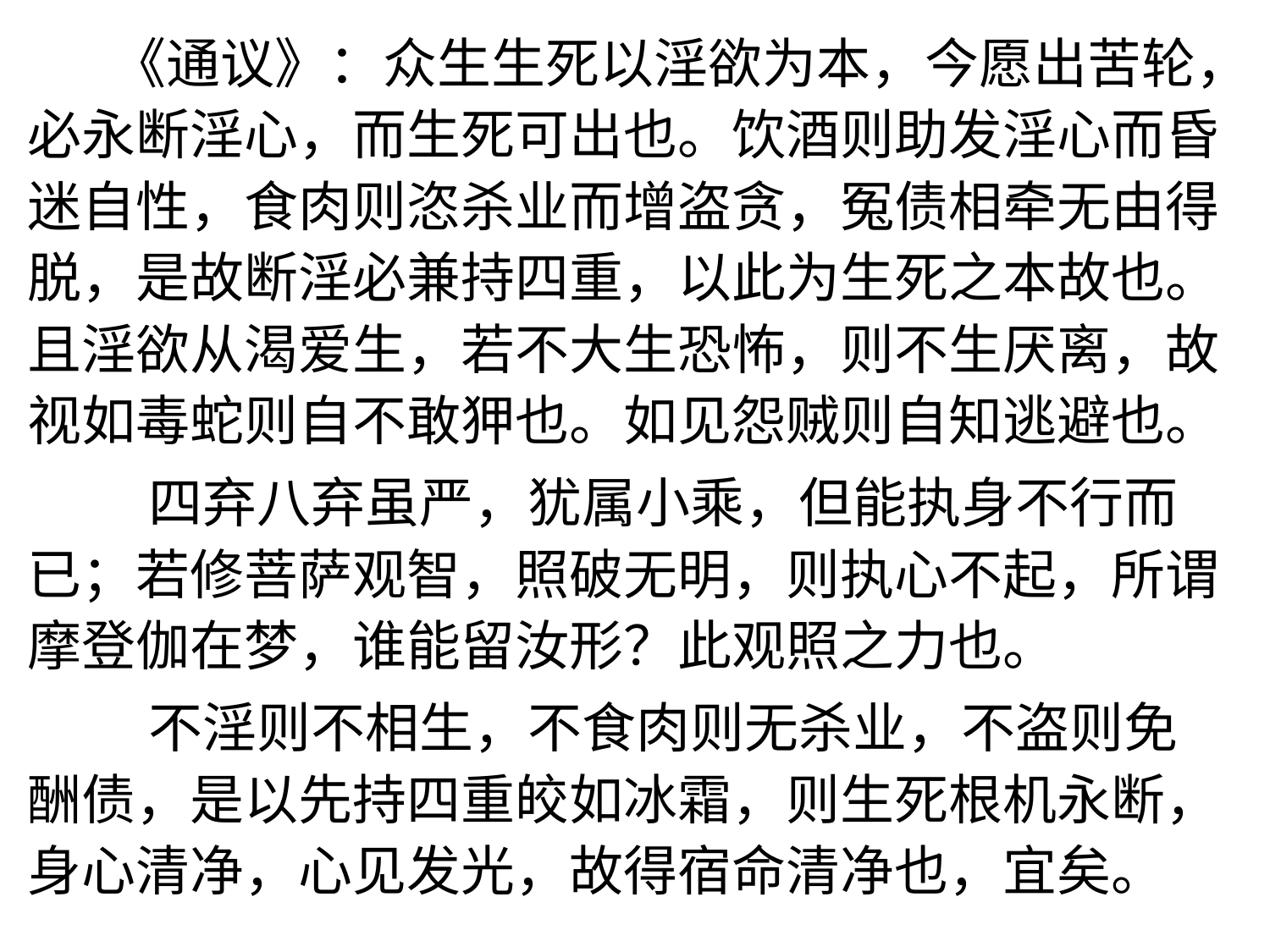

《通议》：众生生死以淫欲为本，今愿出苦轮，必永断淫心，而生死可出也。饮酒则助发淫心而昏迷自性，食肉则恣杀业而增盗贪，冤债相牵无由得脱，是故断淫必兼持四重，以此为生死之本故也。且淫欲从渴爱生，若不大生恐怖，则不生厌离，故视如毒蛇则自不敢狎也。如见怨贼则自知逃避也。
         四弃八弃虽严，犹属小乘，但能执身不行而已；若修菩萨观智，照破无明，则执心不起，所谓摩登伽在梦，谁能留汝形？此观照之力也。
         不淫则不相生，不食肉则无杀业，不盗则免酬债，是以先持四重皎如冰霜，则生死根机永断，身心清净，心见发光，故得宿命清净也，宜矣。